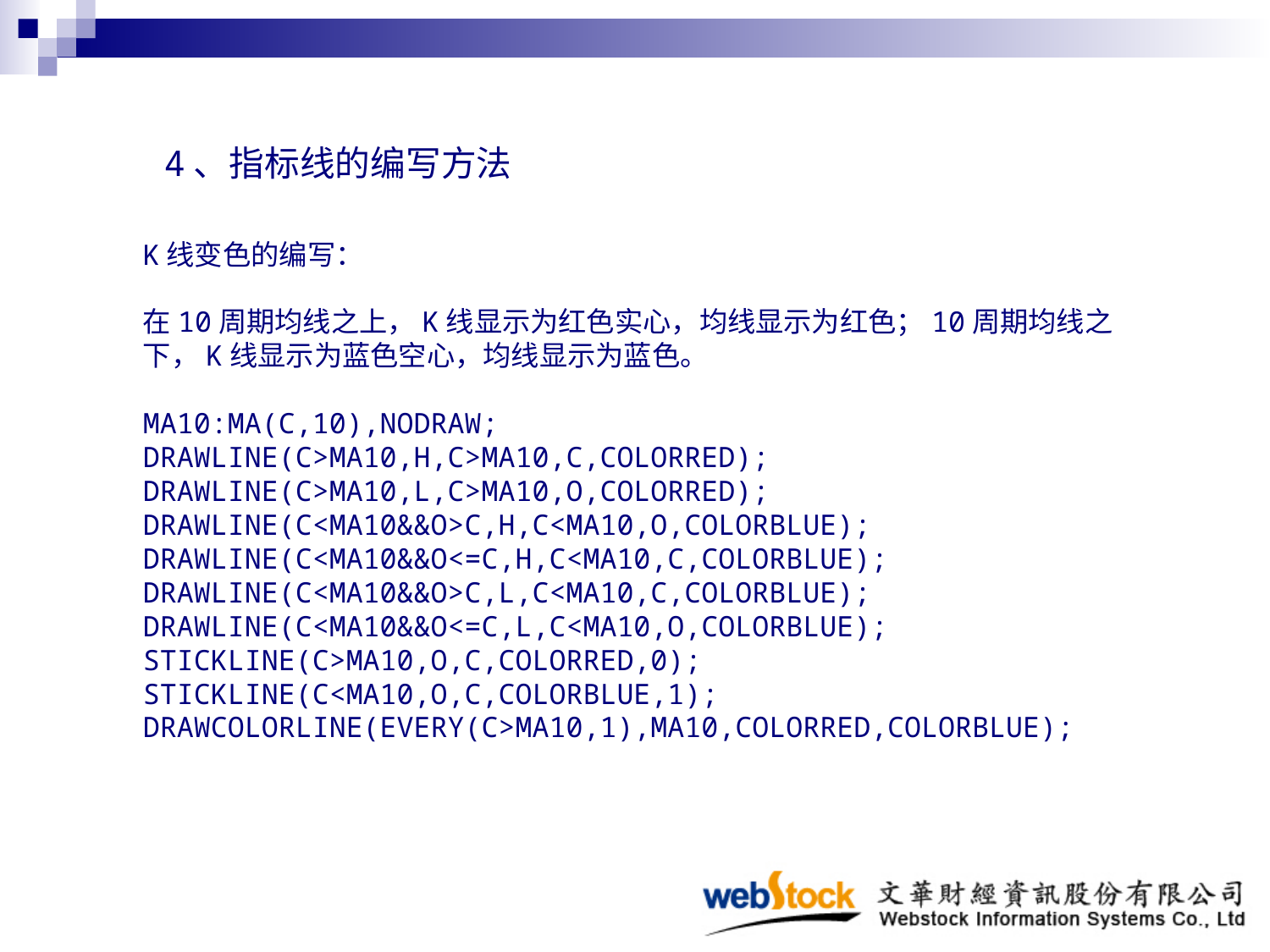

4、指标线的编写方法
K线变色的编写：

在10周期均线之上，K线显示为红色实心，均线显示为红色；10周期均线之下，K线显示为蓝色空心，均线显示为蓝色。

MA10:MA(C,10),NODRAW;
DRAWLINE(C>MA10,H,C>MA10,C,COLORRED);
DRAWLINE(C>MA10,L,C>MA10,O,COLORRED);
DRAWLINE(C<MA10&&O>C,H,C<MA10,O,COLORBLUE);
DRAWLINE(C<MA10&&O<=C,H,C<MA10,C,COLORBLUE);
DRAWLINE(C<MA10&&O>C,L,C<MA10,C,COLORBLUE);
DRAWLINE(C<MA10&&O<=C,L,C<MA10,O,COLORBLUE);
STICKLINE(C>MA10,O,C,COLORRED,0);
STICKLINE(C<MA10,O,C,COLORBLUE,1);
DRAWCOLORLINE(EVERY(C>MA10,1),MA10,COLORRED,COLORBLUE);